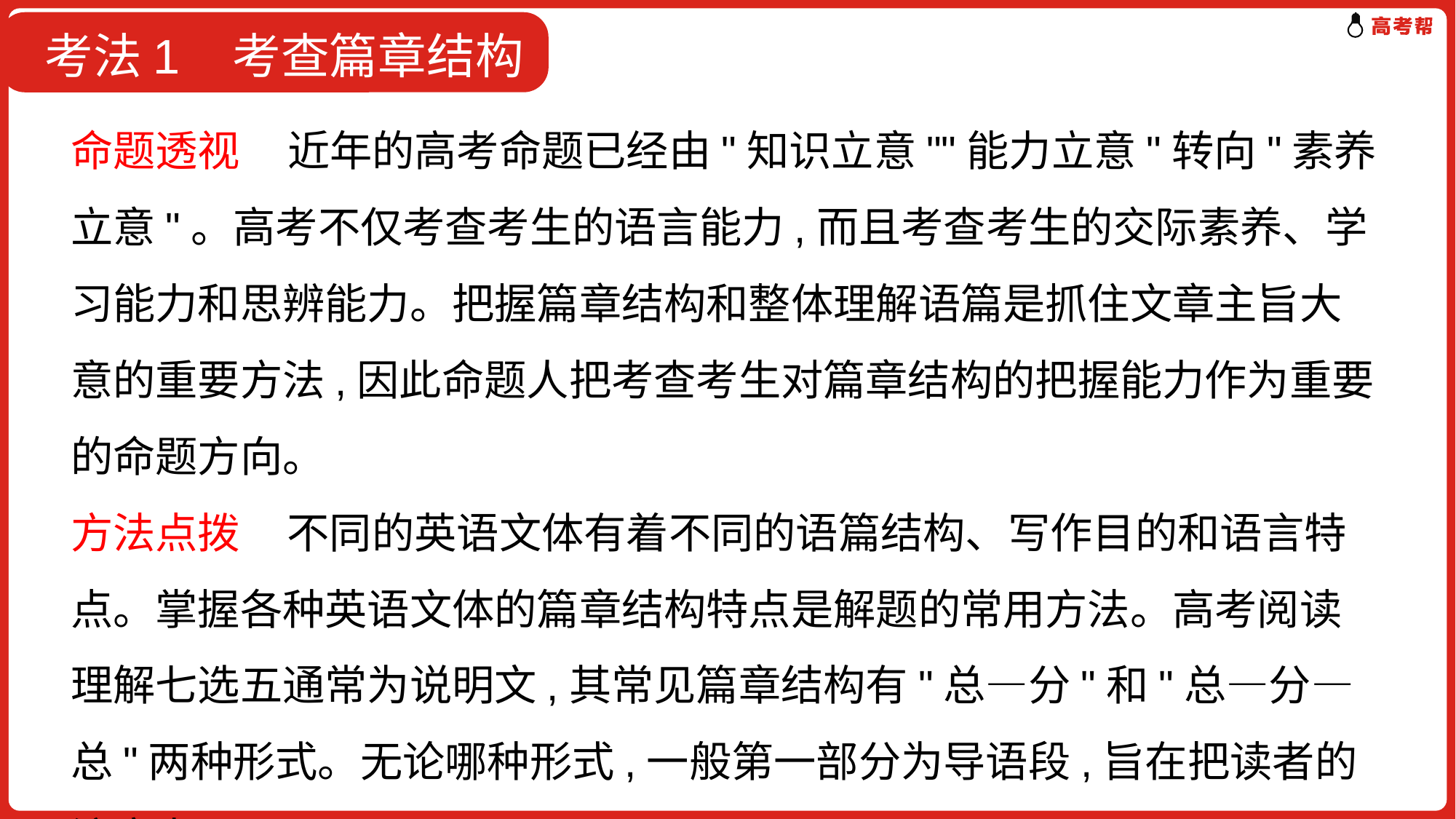

考法1   考查篇章结构
命题透视     近年的高考命题已经由"知识立意""能力立意"转向"素养立意"。高考不仅考查考生的语言能力,而且考查考生的交际素养、学习能力和思辨能力。把握篇章结构和整体理解语篇是抓住文章主旨大意的重要方法,因此命题人把考查考生对篇章结构的把握能力作为重要的命题方向。
方法点拨     不同的英语文体有着不同的语篇结构、写作目的和语言特点。掌握各种英语文体的篇章结构特点是解题的常用方法。高考阅读理解七选五通常为说明文,其常见篇章结构有"总—分"和"总—分—总"两种形式。无论哪种形式,一般第一部分为导语段,旨在把读者的注意力